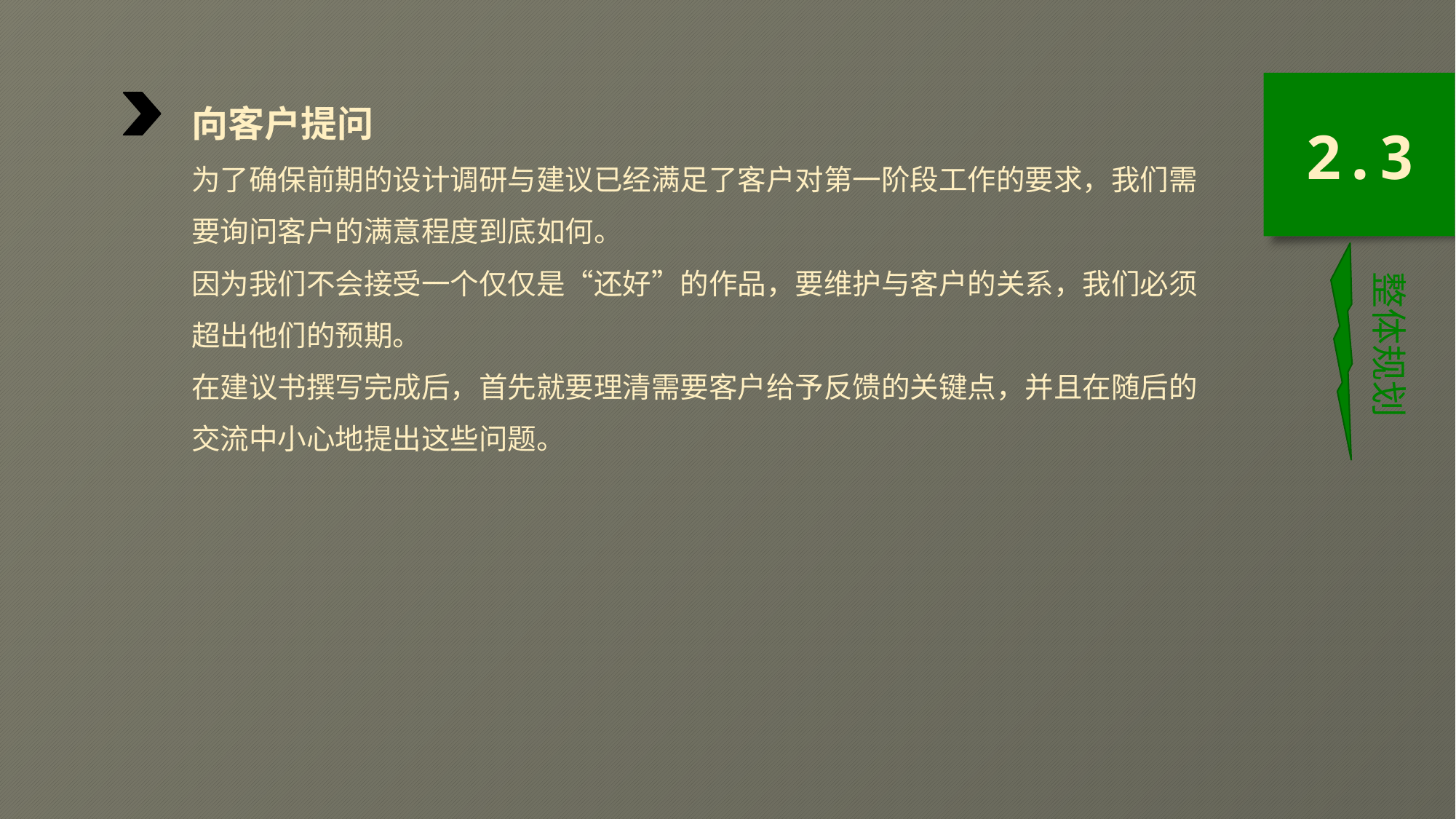

向客户提问
为了确保前期的设计调研与建议已经满足了客户对第一阶段工作的要求，我们需要询问客户的满意程度到底如何。
因为我们不会接受一个仅仅是“还好”的作品，要维护与客户的关系，我们必须超出他们的预期。
在建议书撰写完成后，首先就要理清需要客户给予反馈的关键点，并且在随后的交流中小心地提出这些问题。

2.3

整体规划